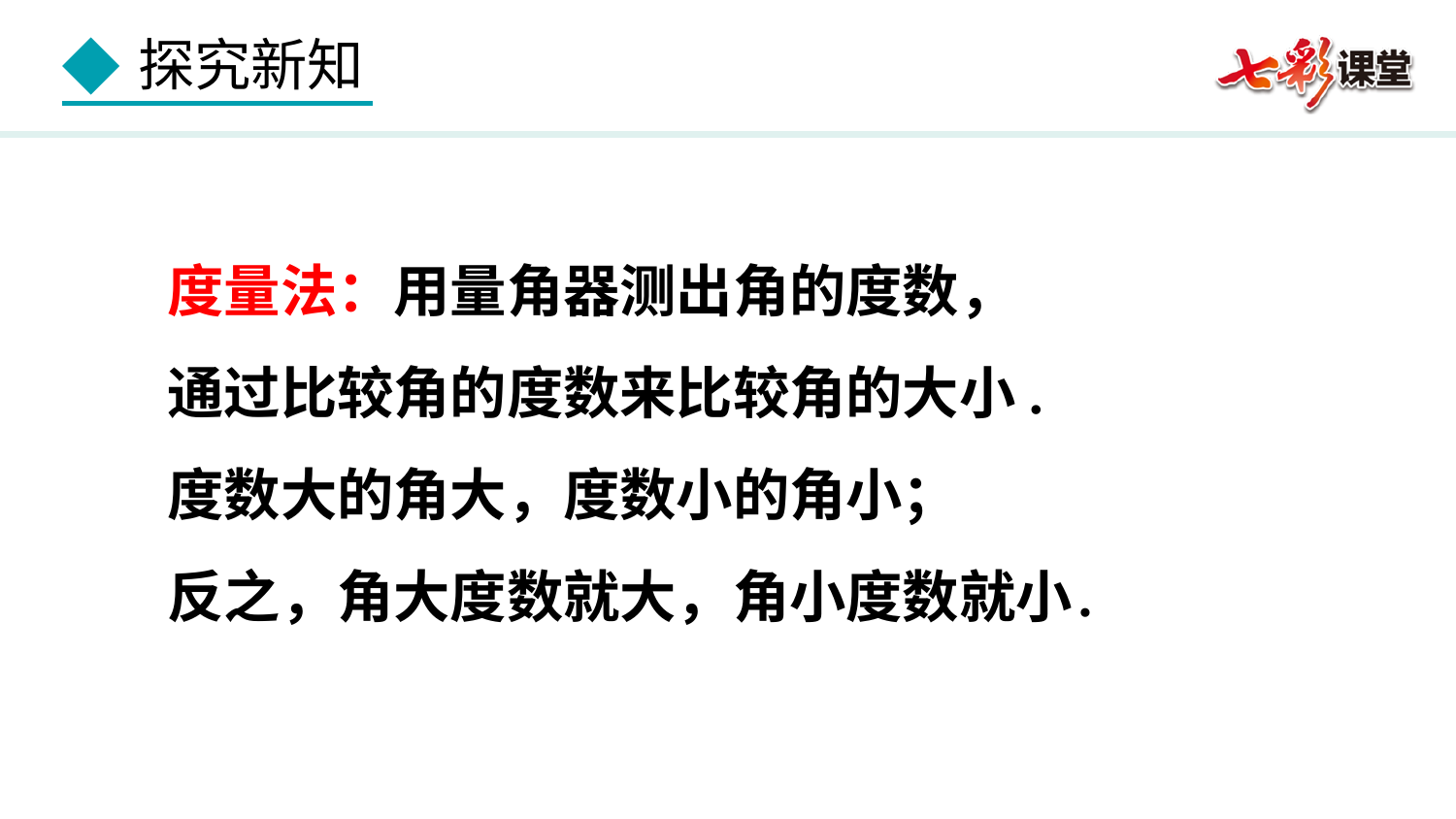

度量法：用量角器测出角的度数，
通过比较角的度数来比较角的大小.
度数大的角大，度数小的角小；
反之，角大度数就大，角小度数就小．